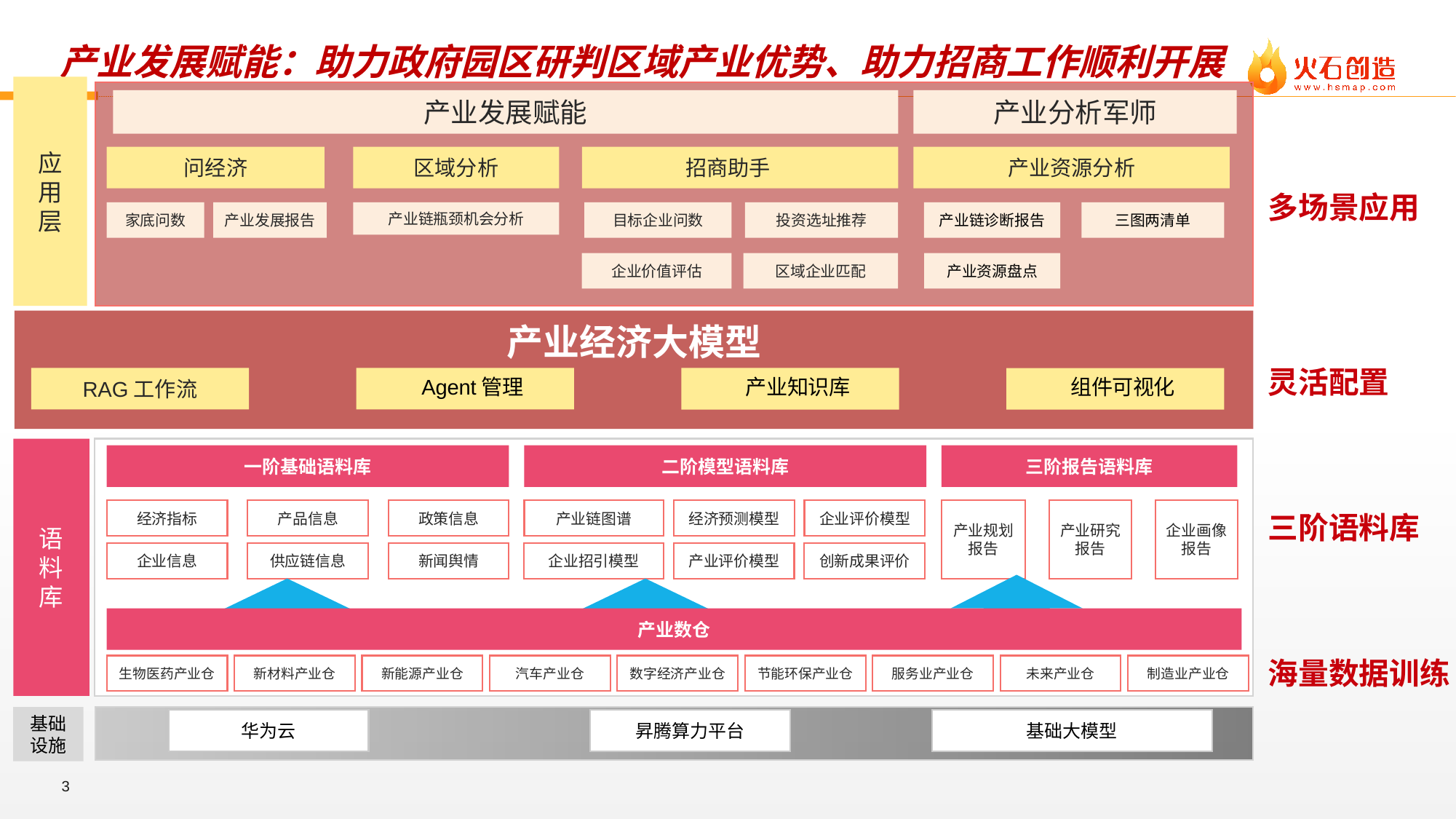

# 产业发展赋能：助力政府园区研判区域产业优势、助力招商工作顺利开展
应用层

产业发展赋能
产业分析军师
问经济
区域分析
招商助手
产业资源分析
家底问数
产业发展报告
产业链瓶颈机会分析
目标企业问数
投资选址推荐
产业链诊断报告
三图两清单
企业价值评估
区域企业匹配
产业资源盘点
多场景应用

灵活配置

三阶语料库

海量数据训练
产业经济大模型

RAG工作流
Agent管理
产业知识库
组件可视化

语料库
一阶基础语料库
二阶模型语料库
三阶报告语料库
经济指标
产品信息
政策信息
产业链图谱
经济预测模型
企业评价模型
产业规划报告
产业研究报告
企业画像报告
企业信息
供应链信息
新闻舆情
企业招引模型
产业评价模型
创新成果评价

产业数仓
生物医药产业仓
新材料产业仓
新能源产业仓
汽车产业仓
数字经济产业仓
节能环保产业仓
服务业产业仓
未来产业仓
制造业产业仓
基础
设施

华为云
昇腾算力平台
基础大模型